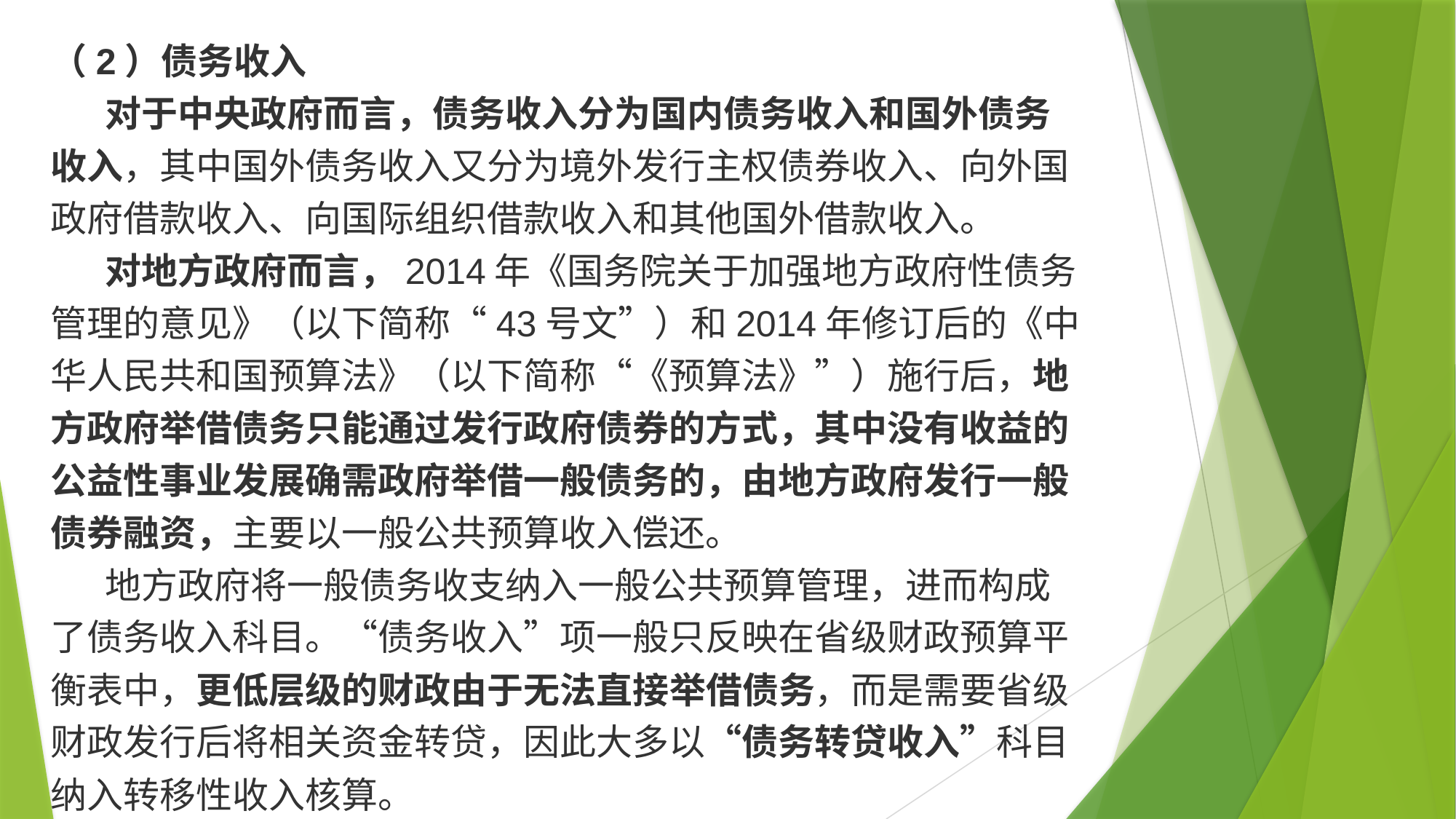

（2）债务收入
对于中央政府而言，债务收入分为国内债务收入和国外债务收入，其中国外债务收入又分为境外发行主权债券收入、向外国政府借款收入、向国际组织借款收入和其他国外借款收入。
对地方政府而言，2014年《国务院关于加强地方政府性债务管理的意见》（以下简称“43号文”）和2014年修订后的《中华人民共和国预算法》（以下简称“《预算法》”）施行后，地方政府举借债务只能通过发行政府债券的方式，其中没有收益的公益性事业发展确需政府举借一般债务的，由地方政府发行一般债券融资，主要以一般公共预算收入偿还。
地方政府将一般债务收支纳入一般公共预算管理，进而构成了债务收入科目。“债务收入”项一般只反映在省级财政预算平衡表中，更低层级的财政由于无法直接举借债务，而是需要省级财政发行后将相关资金转贷，因此大多以“债务转贷收入”科目纳入转移性收入核算。